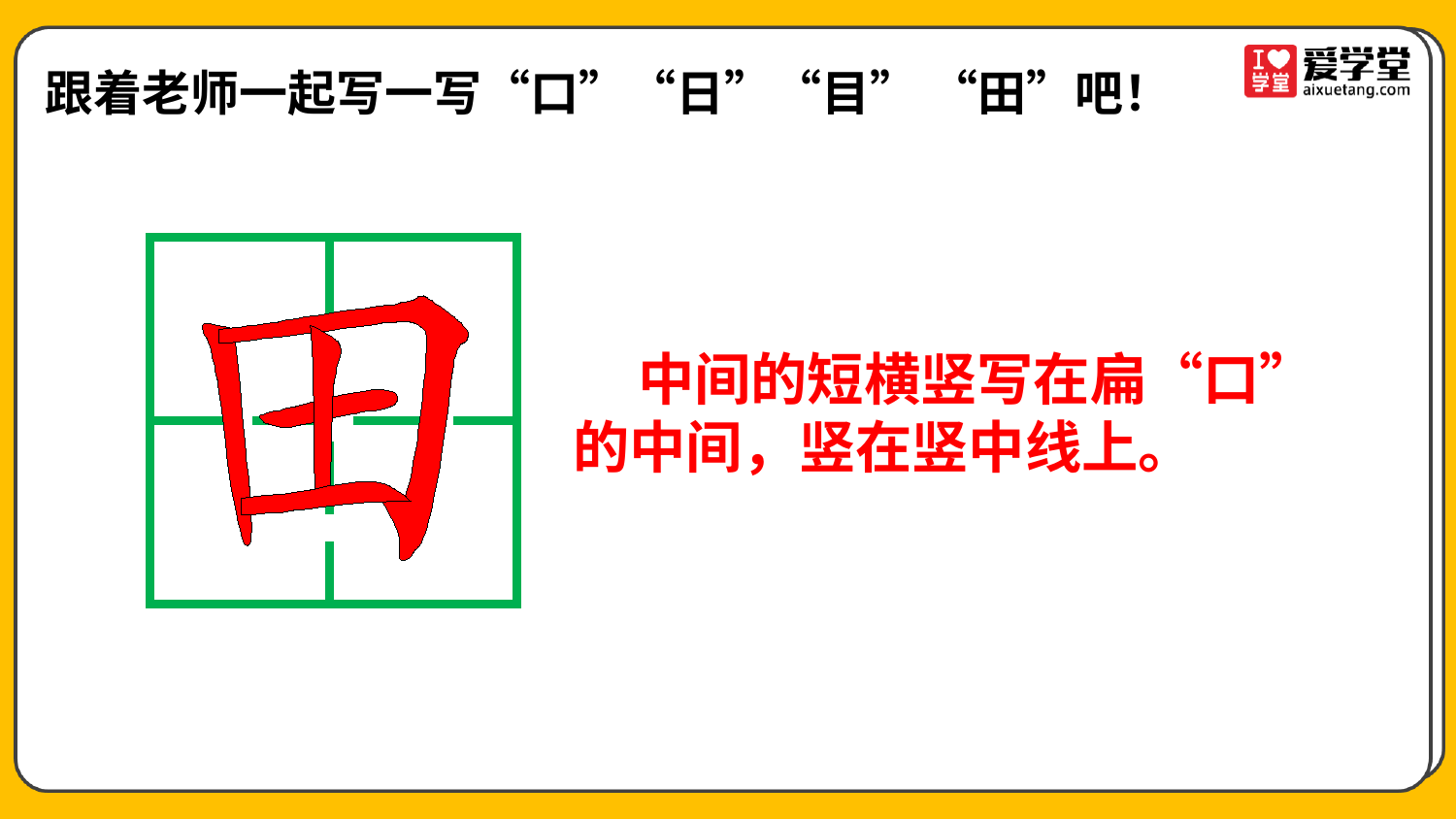

跟着老师一起写一写“口”“日”“目” “田”吧！

    中间的短横竖写在扁“口”的中间，竖在竖中线上。